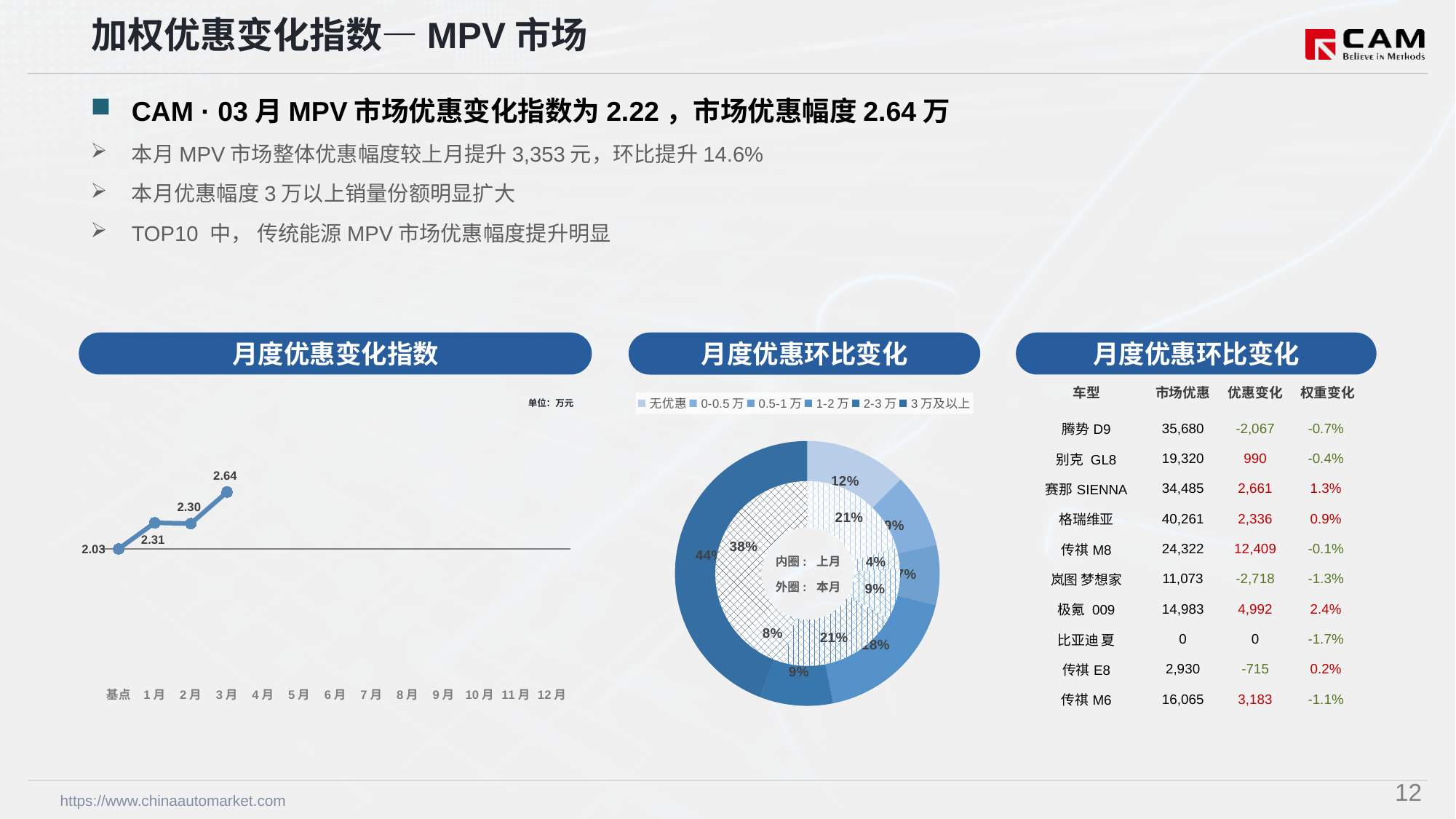

加权优惠变化指数—MPV市场
CAM · 03月MPV市场优惠变化指数为2.22，市场优惠幅度2.64万
本月MPV市场整体优惠幅度较上月提升3,353元，环比提升14.6%
本月优惠幅度3万以上销量份额明显扩大
TOP10 中， 传统能源MPV市场优惠幅度提升明显
月度优惠变化指数

月度优惠环比变化

月度优惠环比变化

| 车型 | 市场优惠 | 优惠变化 | 权重变化 |
| --- | --- | --- | --- |
| 腾势D9 | 35,680 | -2,067 | -0.7% |
| 别克 GL8 | 19,320 | 990 | -0.4% |
| 赛那SIENNA | 34,485 | 2,661 | 1.3% |
| 格瑞维亚 | 40,261 | 2,336 | 0.9% |
| 传祺M8 | 24,322 | 12,409 | -0.1% |
| 岚图 梦想家 | 11,073 | -2,718 | -1.3% |
| 极氪 009 | 14,983 | 4,992 | 2.4% |
| 比亚迪 夏 | 0 | 0 | -1.7% |
| 传祺E8 | 2,930 | -715 | 0.2% |
| 传祺M6 | 16,065 | 3,183 | -1.1% |

### Chart

| Category | Y2024 |
|---|---|
| 基点 | 0.0 |
| 1月 | 1.02 |
| 2月 | 0.99 |
| 3月 | 2.22 |
| 4月 | None |
| 5月 | None |
| 6月 | None |
| 7月 | None |
| 8月 | None |
| 9月 | None |
| 10月 | None |
| 11月 | None |
| 12月 | None |

### Chart

| Category | 销量 |
|---|---|
| 无优惠 | 9455.0 |
| 0-0.5万 | 6881.0 |
| 0.5-1万 | 5549.0 |
| 1-2万 | 13667.0 |
| 2-3万 | 6800.0 |
| 3万及以上 | 33503.0 |
单位：万元

### Chart

| Category | 销量 |
|---|---|
| 无优惠 | 10452.0 |
| 0-0.5万 | 1868.0 |
| 0.5-1万 | 4536.0 |
| 1-2万 | 10806.0 |
| 2-3万 | 4116.0 |
| 3万及以上 | 19114.0 |
内圈:  上月
外圈:  本月
12